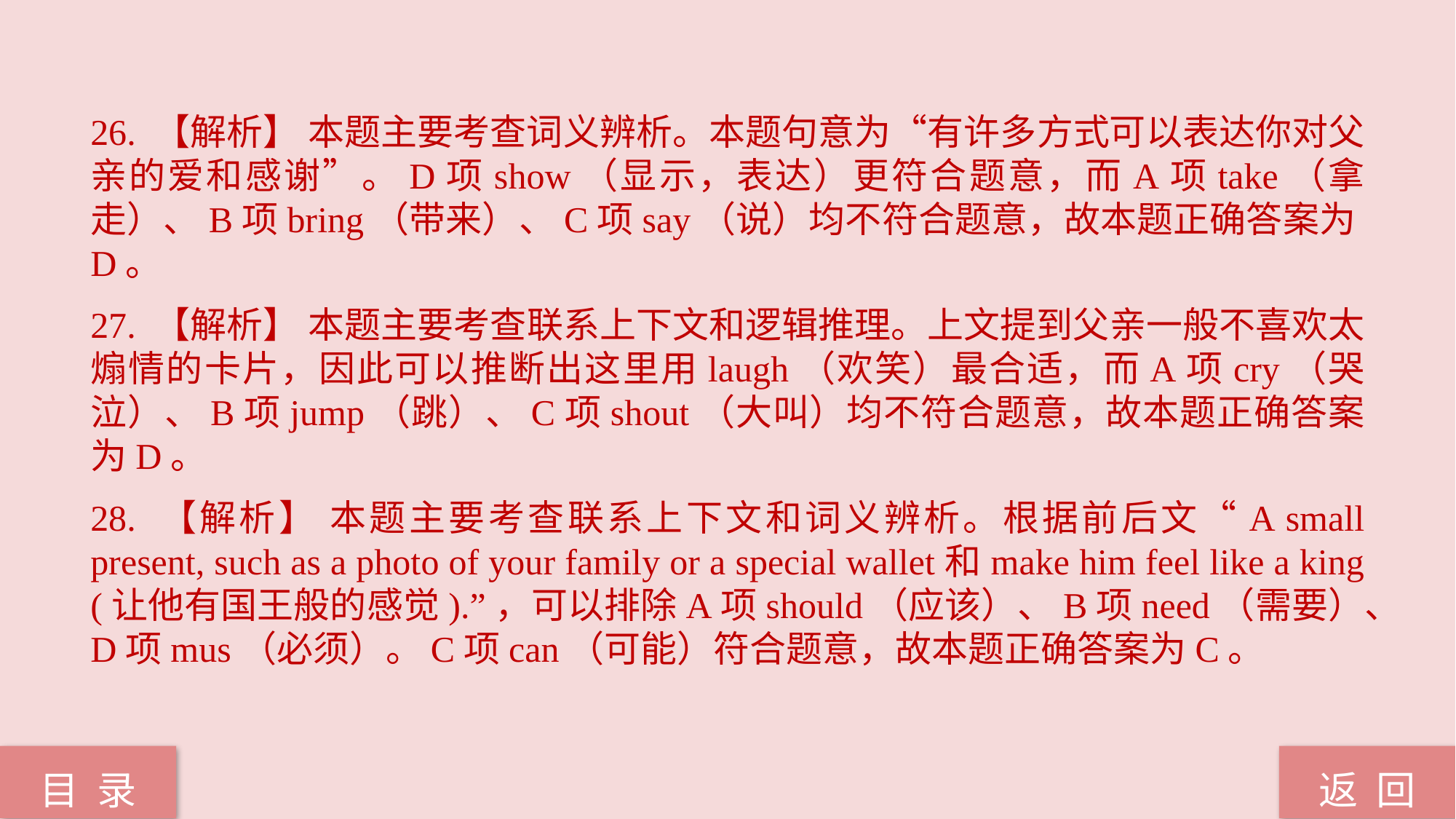

26. 【解析】 本题主要考查词义辨析。本题句意为“有许多方式可以表达你对父亲的爱和感谢”。D项show（显示，表达）更符合题意，而A项take（拿走）、B项bring（带来）、C项say（说）均不符合题意，故本题正确答案为D。
27. 【解析】 本题主要考查联系上下文和逻辑推理。上文提到父亲一般不喜欢太煽情的卡片，因此可以推断出这里用laugh（欢笑）最合适，而A项cry（哭泣）、B项jump（跳）、C项shout（大叫）均不符合题意，故本题正确答案为D。
28. 【解析】 本题主要考查联系上下文和词义辨析。根据前后文“A small present, such as a photo of your family or a special wallet和make him feel like a king (让他有国王般的感觉).”，可以排除A项should（应该）、B项need（需要）、D项mus（必须）。C项can（可能）符合题意，故本题正确答案为C。
返  回